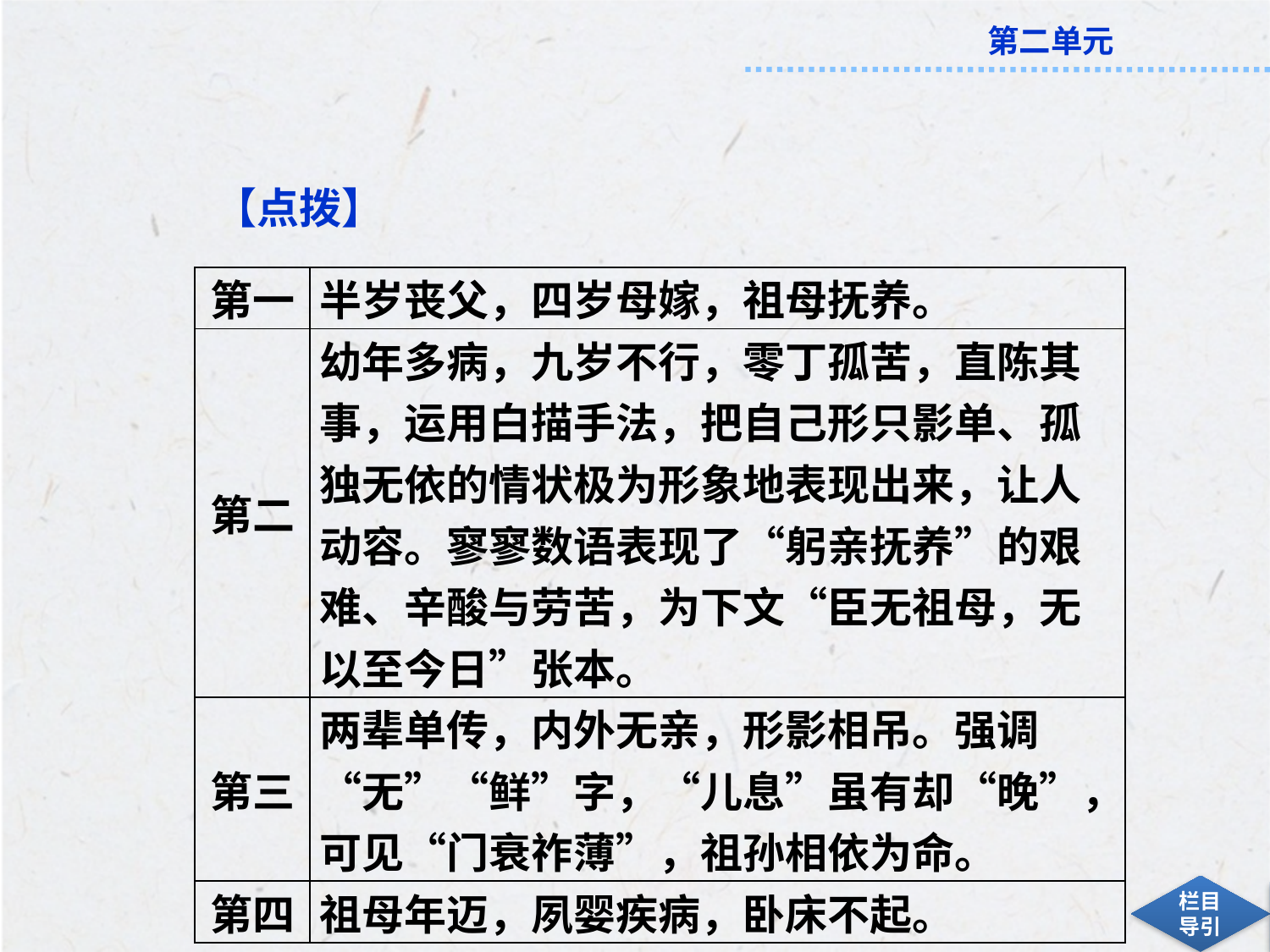

【点拨】

| 第一 | 半岁丧父，四岁母嫁，祖母抚养。 |
| --- | --- |
| 第二 | 幼年多病，九岁不行，零丁孤苦，直陈其事，运用白描手法，把自己形只影单、孤独无依的情状极为形象地表现出来，让人动容。寥寥数语表现了“躬亲抚养”的艰难、辛酸与劳苦，为下文“臣无祖母，无以至今日”张本。 |
| 第三 | 两辈单传，内外无亲，形影相吊。强调“无”“鲜”字，“儿息”虽有却“晚”，可见“门衰祚薄”，祖孙相依为命。 |
| 第四 | 祖母年迈，夙婴疾病，卧床不起。 |